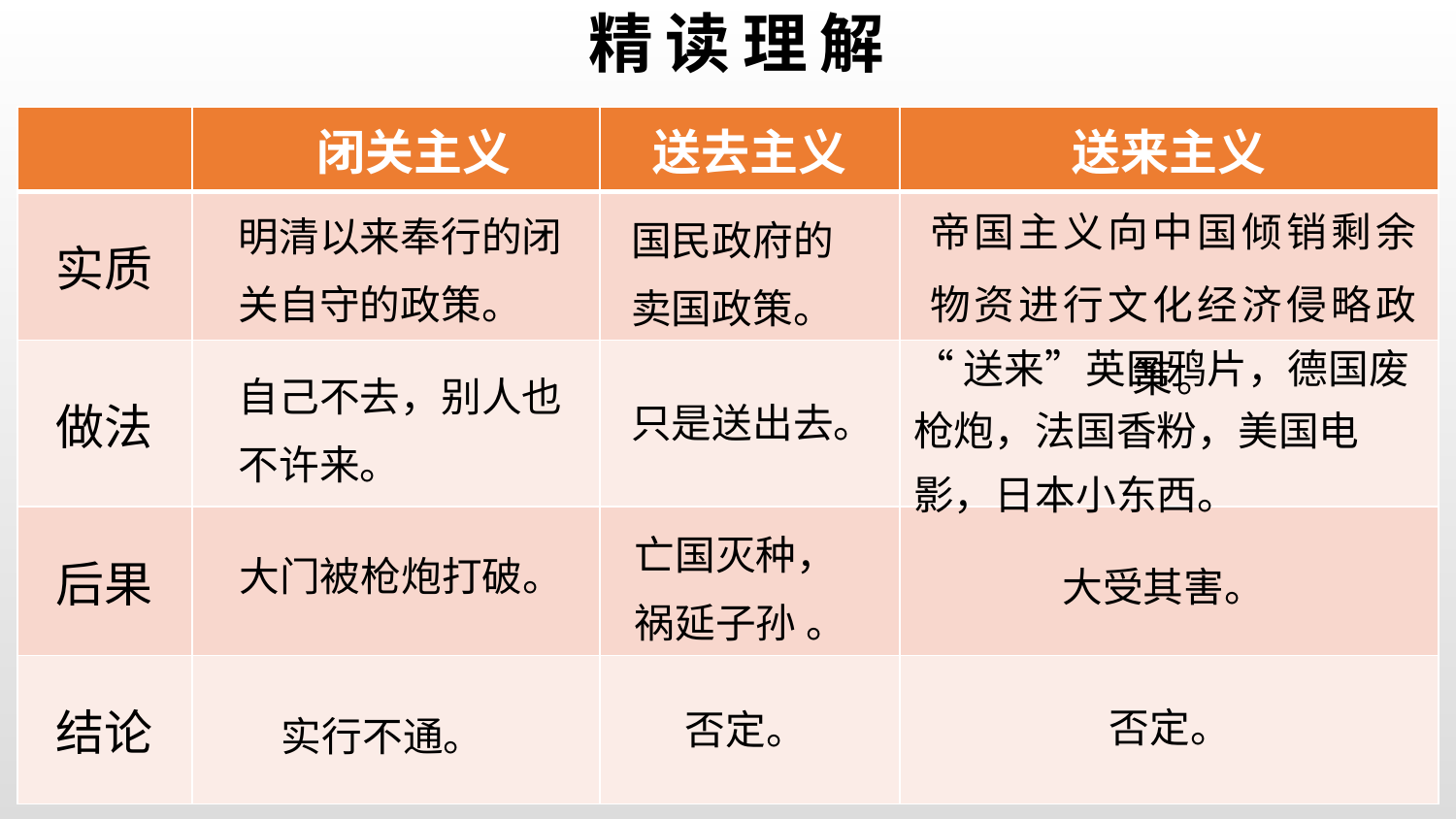

# 精读理解
|  | 闭关主义 | 送去主义 | 送来主义 |
| --- | --- | --- | --- |
| 实质 |  |  |  |
| 做法 |  |  |  |
| 后果 |  |  |  |
| 结论 |  |  |  |
帝国主义向中国倾销剩余物资进行文化经济侵略政策。
明清以来奉行的闭关自守的政策。
国民政府的
卖国政策。
“送来”英国鸦片，德国废枪炮，法国香粉，美国电影，日本小东西。
自己不去，别人也不许来。
只是送出去。
亡国灭种，
祸延子孙 。
大受其害。
大门被枪炮打破。
否定。
否定。
 实行不通。